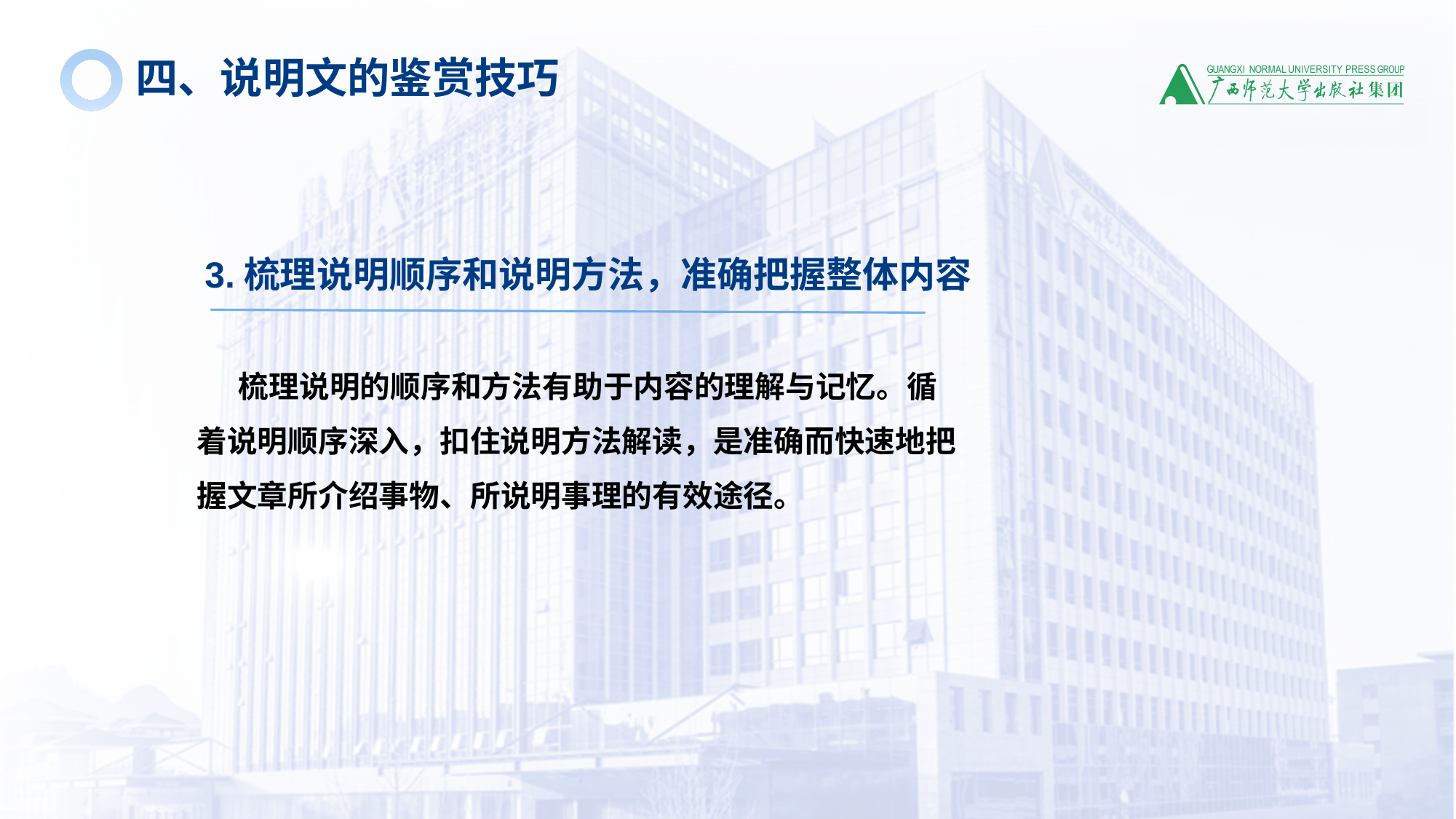

四、说明文的鉴赏技巧

3.梳理说明顺序和说明方法，准确把握整体内容
     梳理说明的顺序和方法有助于内容的理解与记忆。循着说明顺序深入，扣住说明方法解读，是准确而快速地把握文章所介绍事物、所说明事理的有效途径。